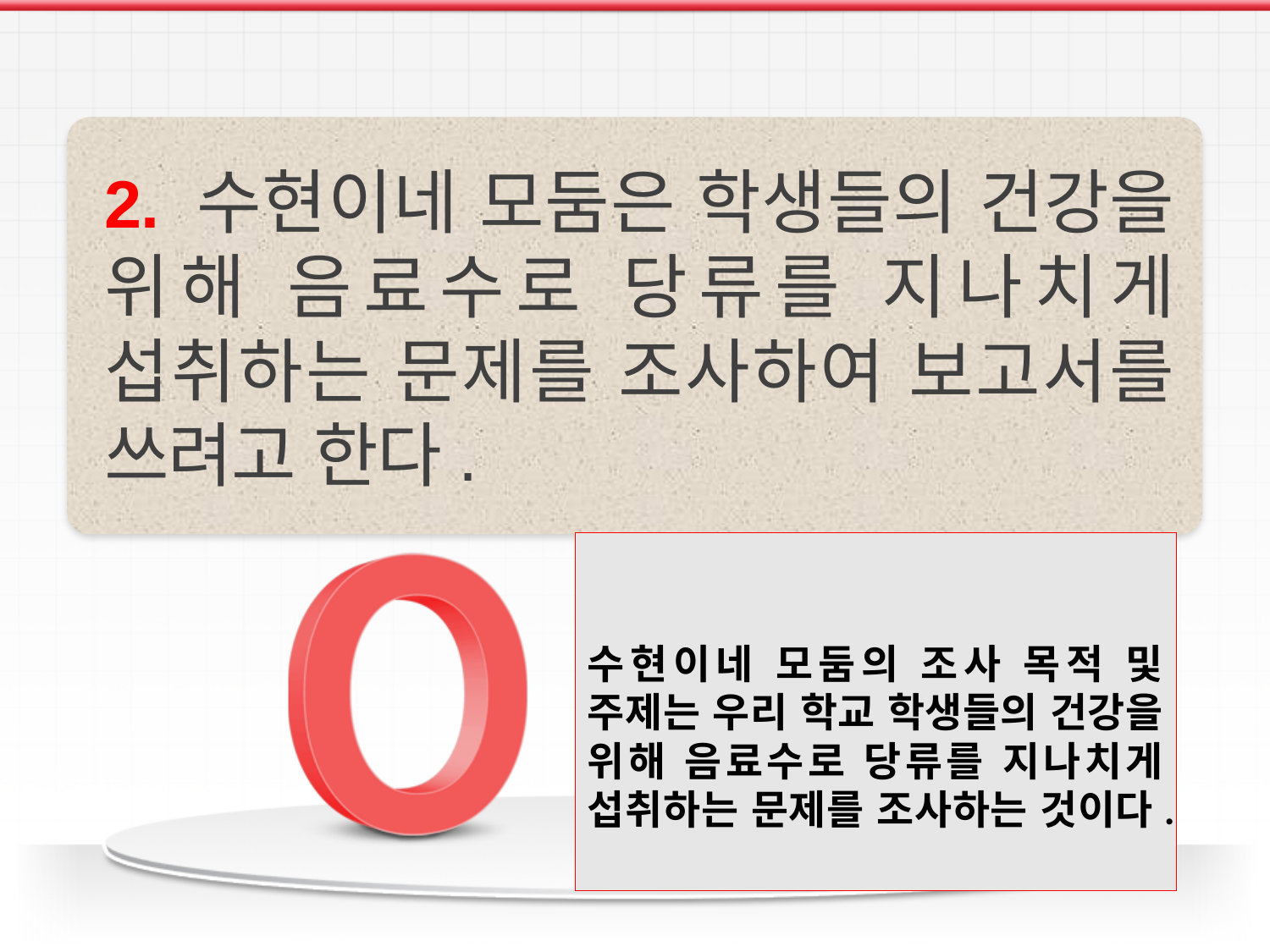

2. 수현이네 모둠은 학생들의 건강을 위해 음료수로 당류를 지나치게 섭취하는 문제를 조사하여 보고서를 쓰려고 한다.

수현이네 모둠의 조사 목적 및 주제는 우리 학교 학생들의 건강을 위해 음료수로 당류를 지나치게 섭취하는 문제를 조사하는 것이다.